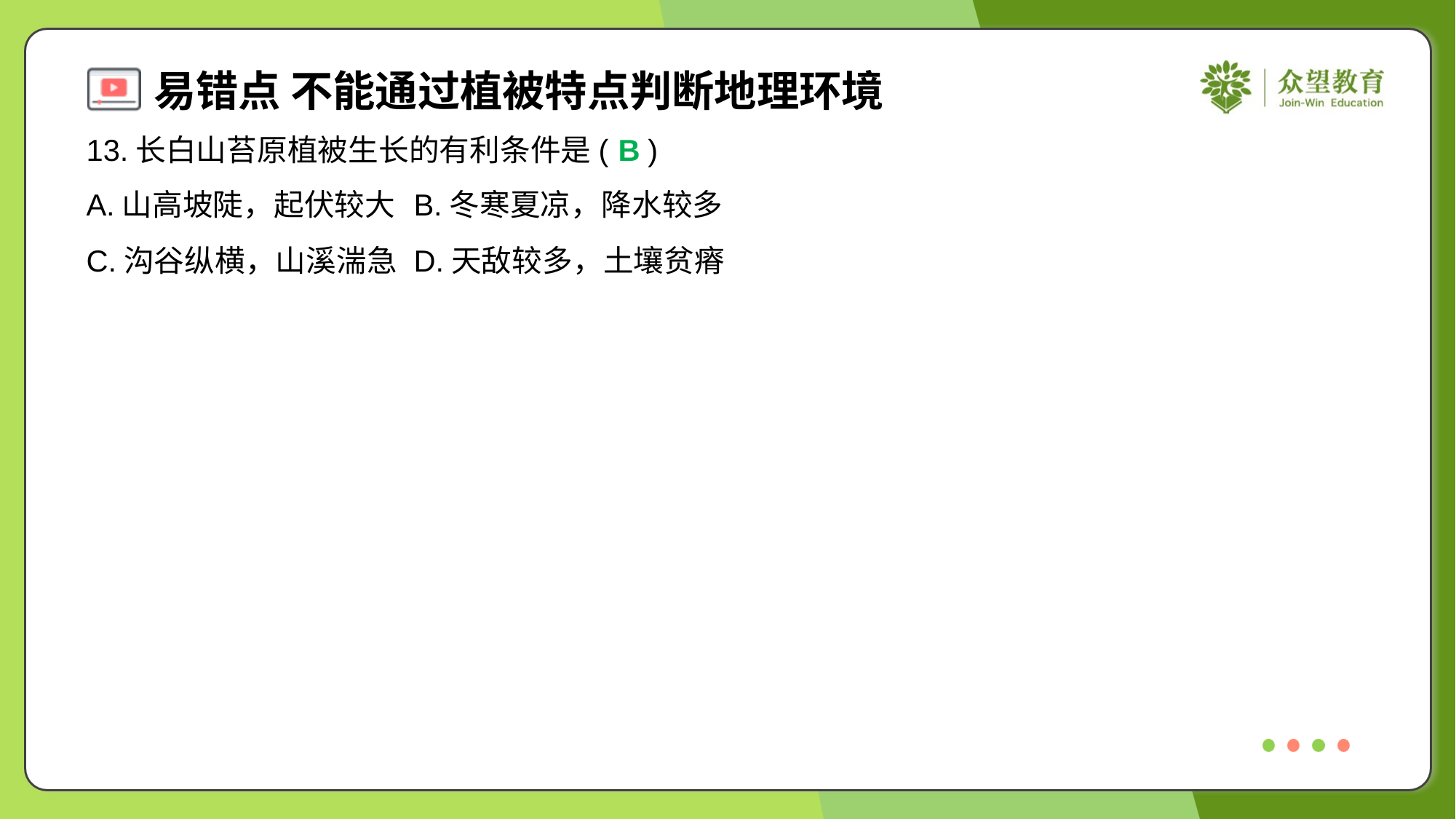

13.长白山苔原植被生长的有利条件是(     )
B
A.山高坡陡，起伏较大	B.冬寒夏凉，降水较多
C.沟谷纵横，山溪湍急	D.天敌较多，土壤贫瘠